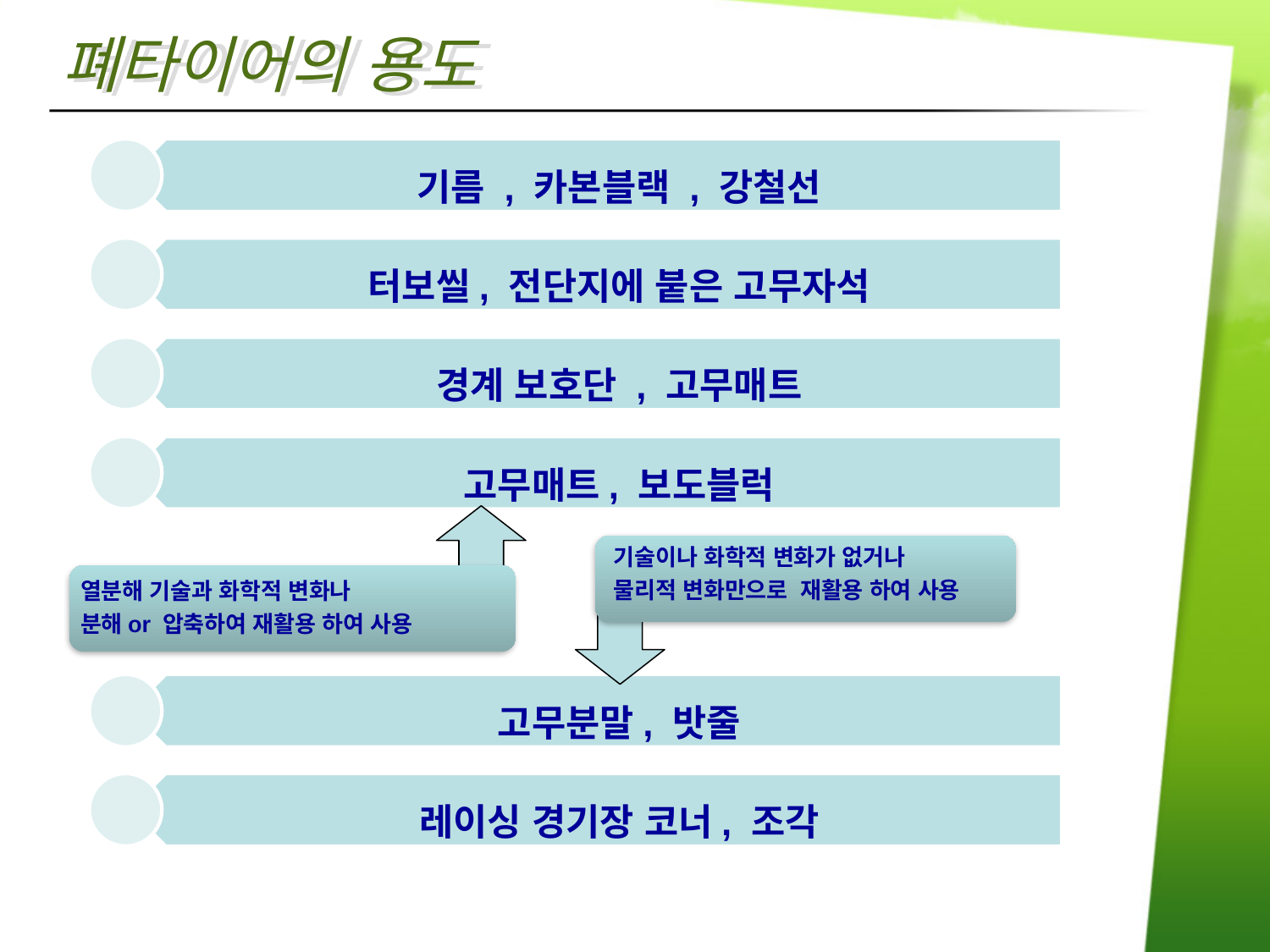

폐타이어의 용도

기름 , 카본블랙 , 강철선

터보씰, 전단지에 붙은 고무자석

경계 보호단 , 고무매트

고무매트, 보도블럭

기술이나 화학적 변화가 없거나
물리적 변화만으로  재활용 하여 사용

열분해 기술과 화학적 변화나
분해or 압축하여 재활용 하여 사용

고무분말, 밧줄

레이싱 경기장 코너, 조각